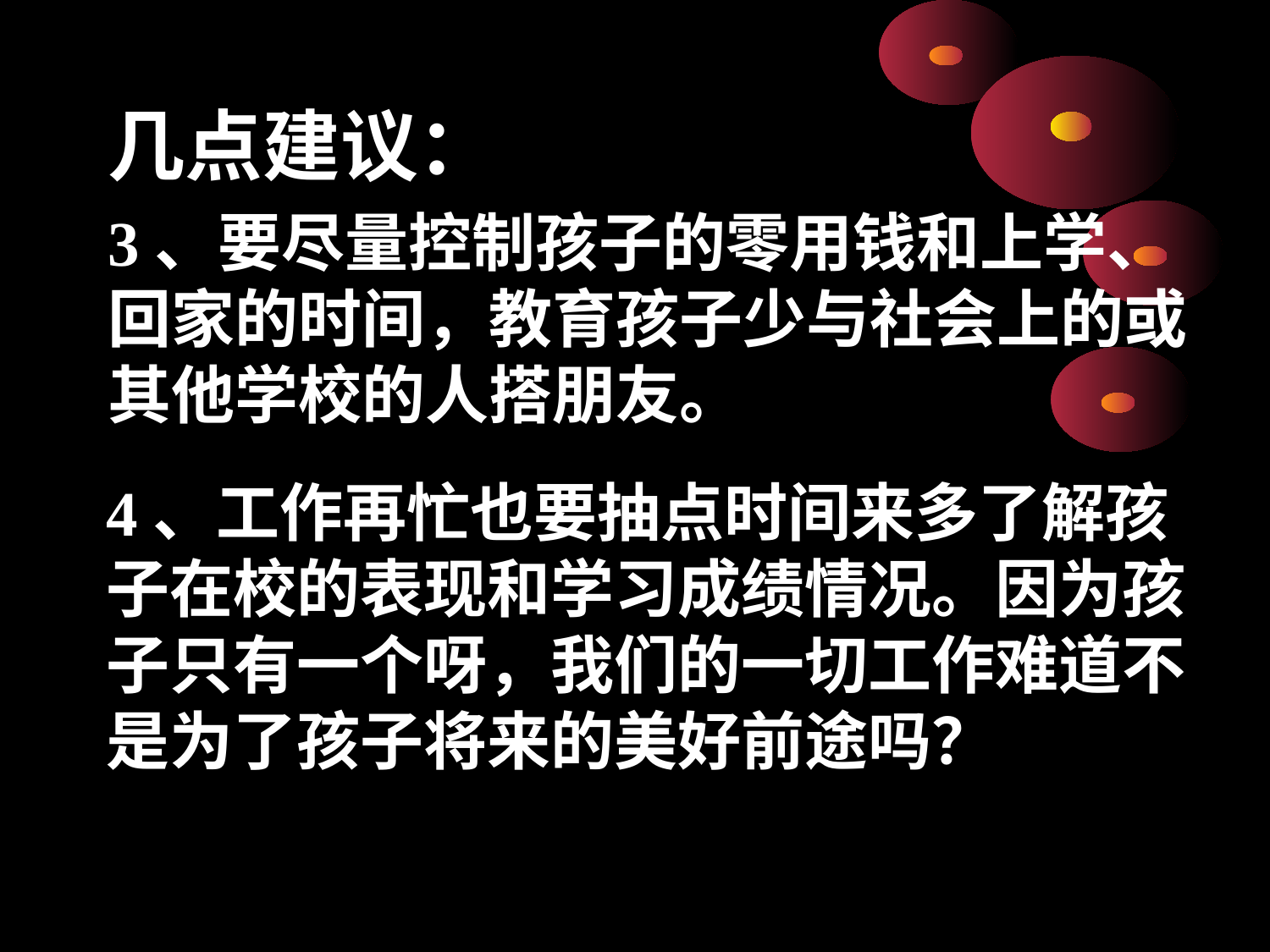

# 几点建议：
3、要尽量控制孩子的零用钱和上学、回家的时间，教育孩子少与社会上的或其他学校的人搭朋友。
4、工作再忙也要抽点时间来多了解孩子在校的表现和学习成绩情况。因为孩子只有一个呀，我们的一切工作难道不是为了孩子将来的美好前途吗？